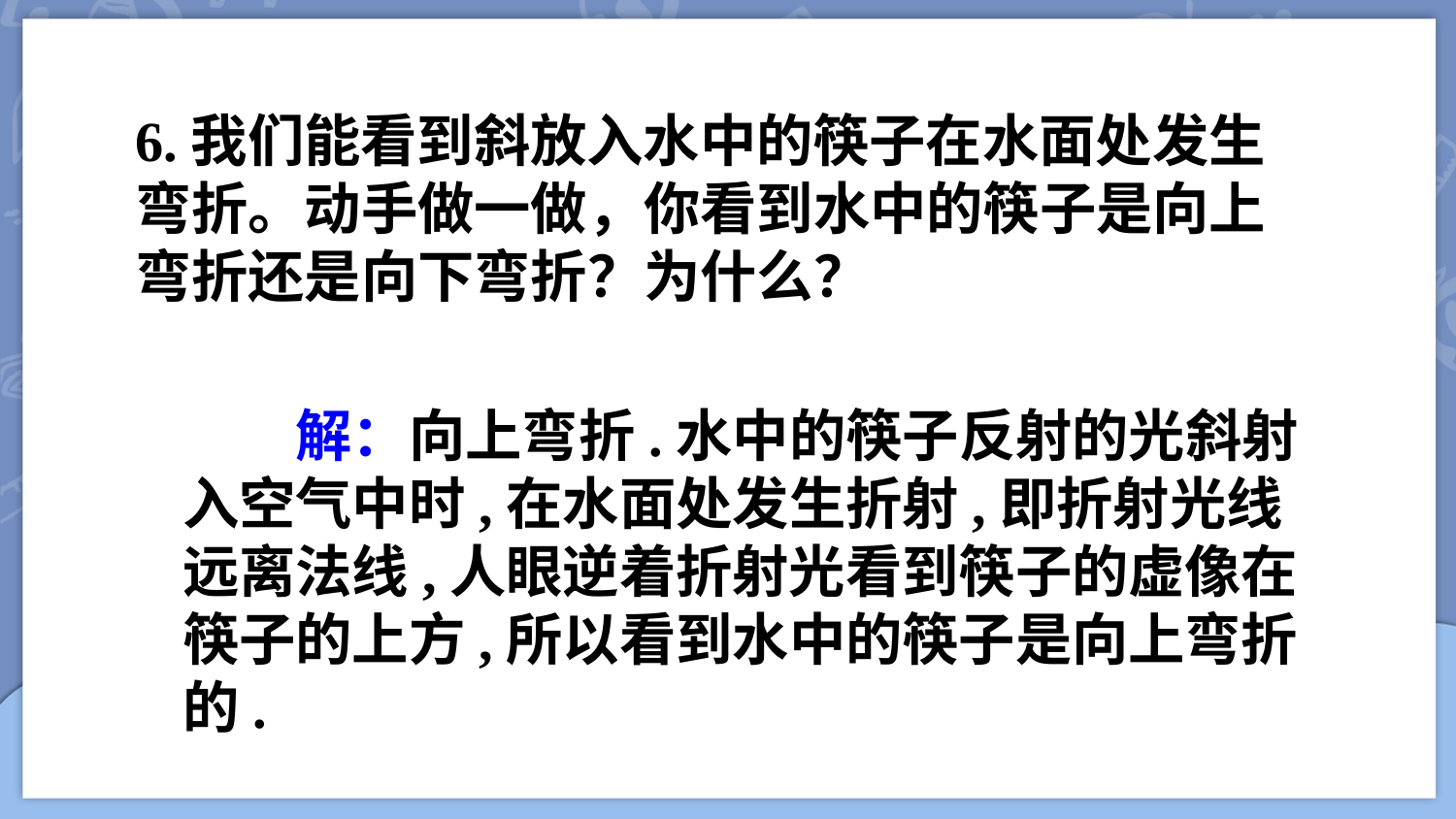

6.我们能看到斜放入水中的筷子在水面处发生弯折。动手做一做，你看到水中的筷子是向上弯折还是向下弯折？为什么？
解：向上弯折.水中的筷子反射的光斜射入空气中时,在水面处发生折射,即折射光线远离法线,人眼逆着折射光看到筷子的虚像在筷子的上方,所以看到水中的筷子是向上弯折的.